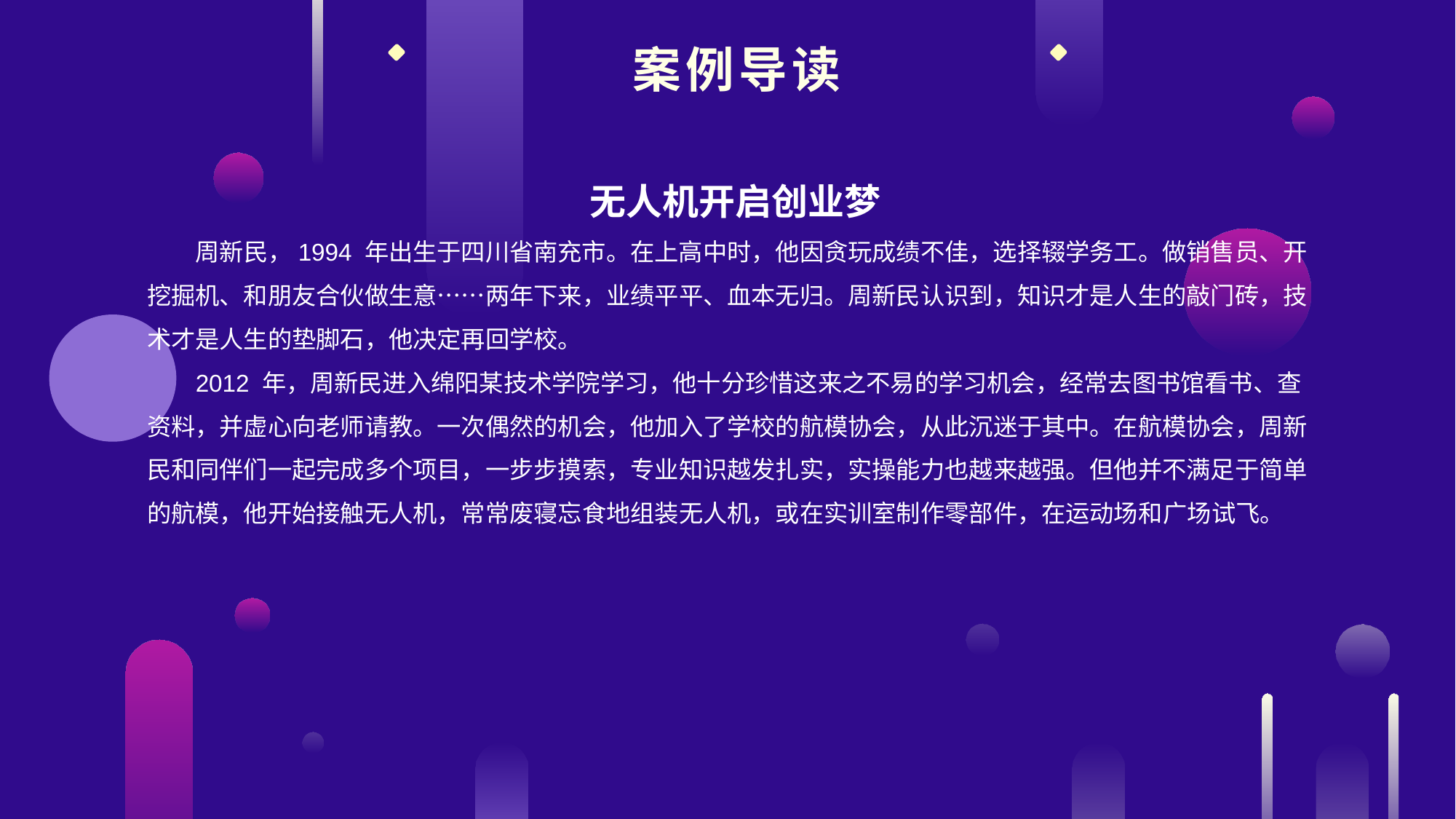

案例导读

无人机开启创业梦
周新民，1994 年出生于四川省南充市。在上高中时，他因贪玩成绩不佳，选择辍学务工。做销售员、开挖掘机、和朋友合伙做生意……两年下来，业绩平平、血本无归。周新民认识到，知识才是人生的敲门砖，技术才是人生的垫脚石，他决定再回学校。
2012 年，周新民进入绵阳某技术学院学习，他十分珍惜这来之不易的学习机会，经常去图书馆看书、查资料，并虚心向老师请教。一次偶然的机会，他加入了学校的航模协会，从此沉迷于其中。在航模协会，周新民和同伴们一起完成多个项目，一步步摸索，专业知识越发扎实，实操能力也越来越强。但他并不满足于简单的航模，他开始接触无人机，常常废寝忘食地组装无人机，或在实训室制作零部件，在运动场和广场试飞。